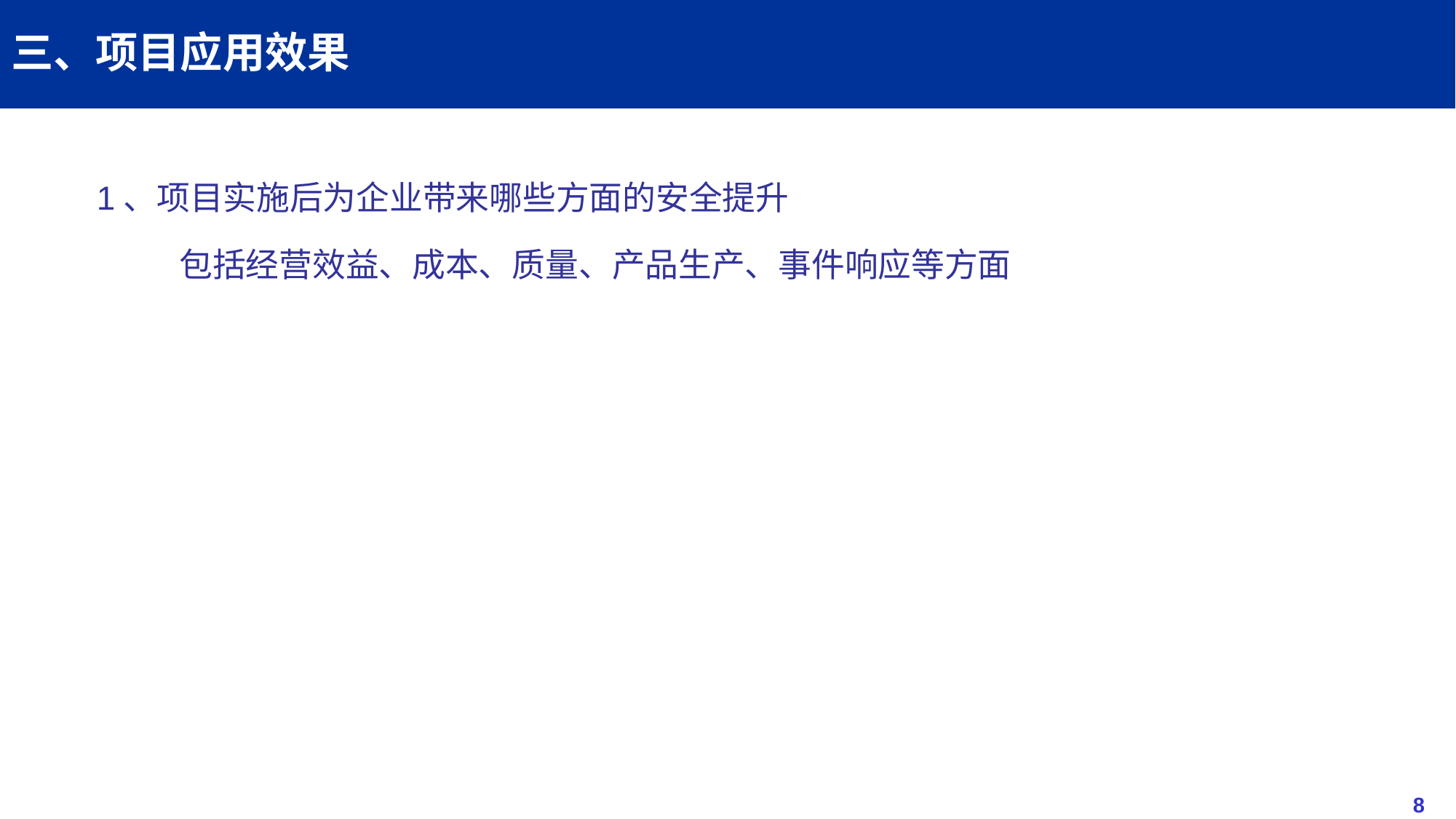

# 三、项目应用效果
1、项目实施后为企业带来哪些方面的安全提升
          包括经营效益、成本、质量、产品生产、事件响应等方面